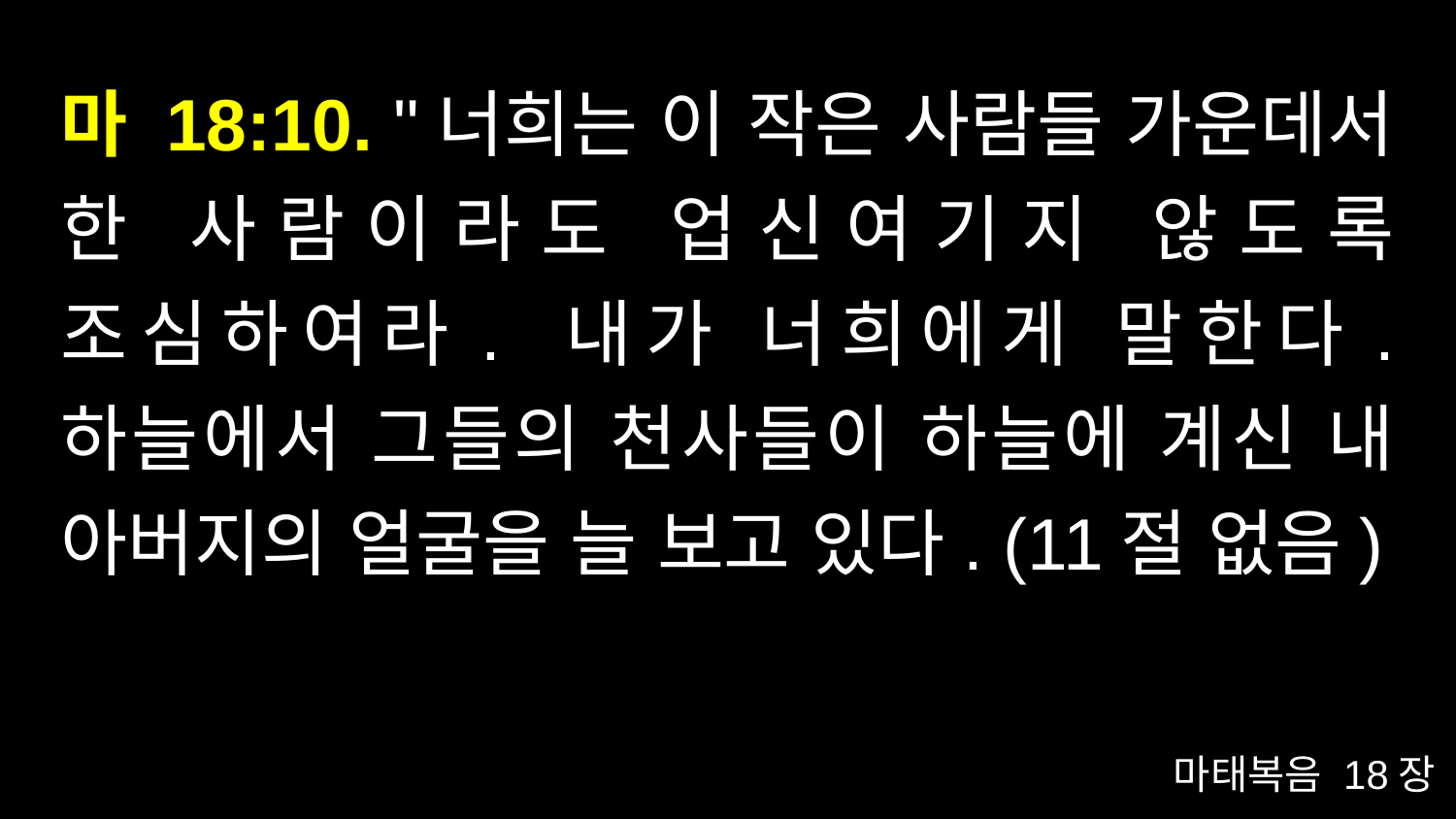

# 마 18:10. "너희는 이 작은 사람들 가운데서 한 사람이라도 업신여기지 않도록 조심하여라. 내가 너희에게 말한다. 하늘에서 그들의 천사들이 하늘에 계신 내 아버지의 얼굴을 늘 보고 있다. (11절 없음)
마태복음 18장